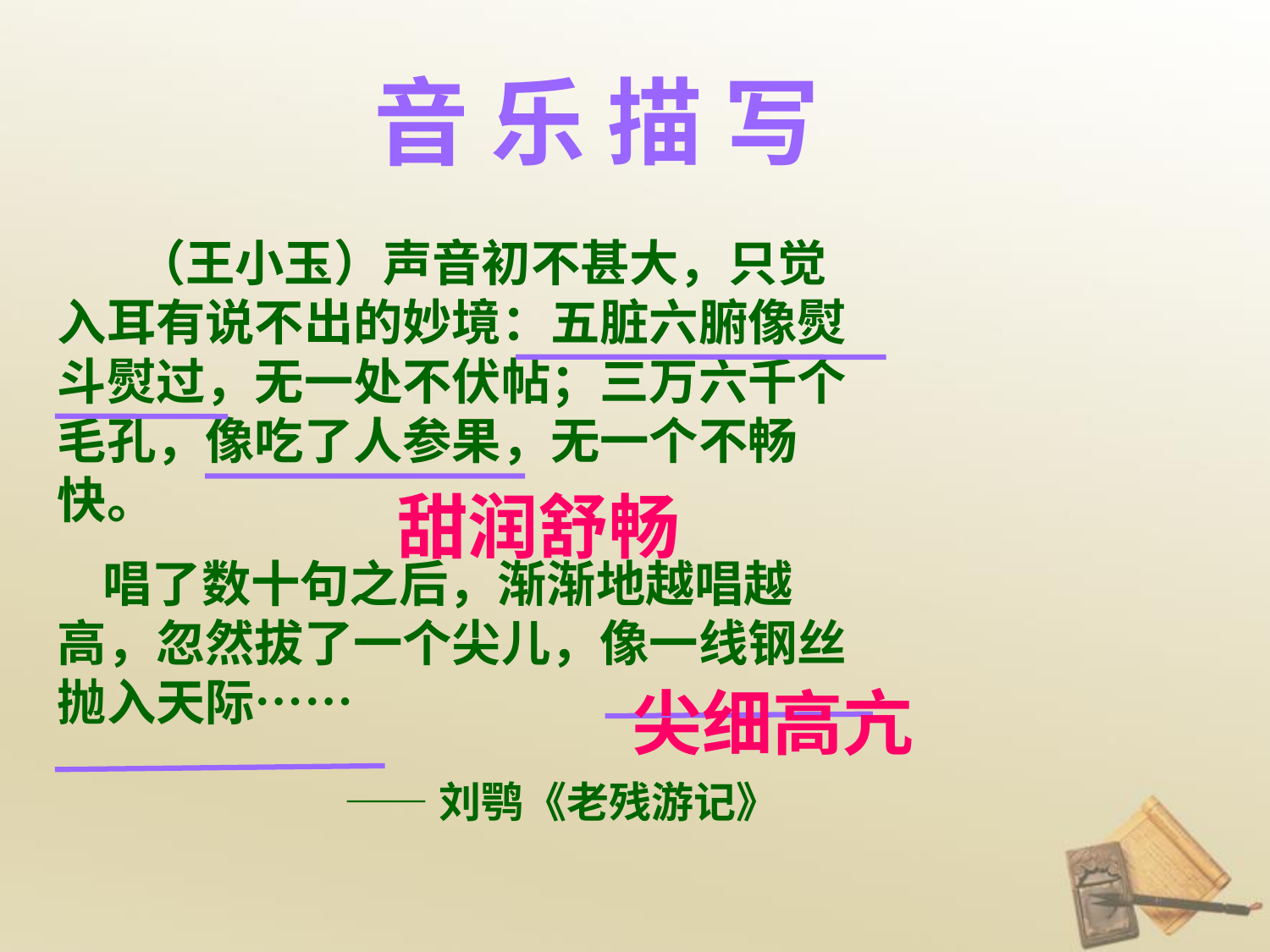

音 乐 描 写
      （王小玉）声音初不甚大，只觉入耳有说不出的妙境：五脏六腑像熨斗熨过，无一处不伏帖；三万六千个毛孔，像吃了人参果，无一个不畅快。
   唱了数十句之后，渐渐地越唱越高，忽然拔了一个尖儿，像一线钢丝抛入天际……

甜润舒畅

尖细高亢

——刘鹗《老残游记》